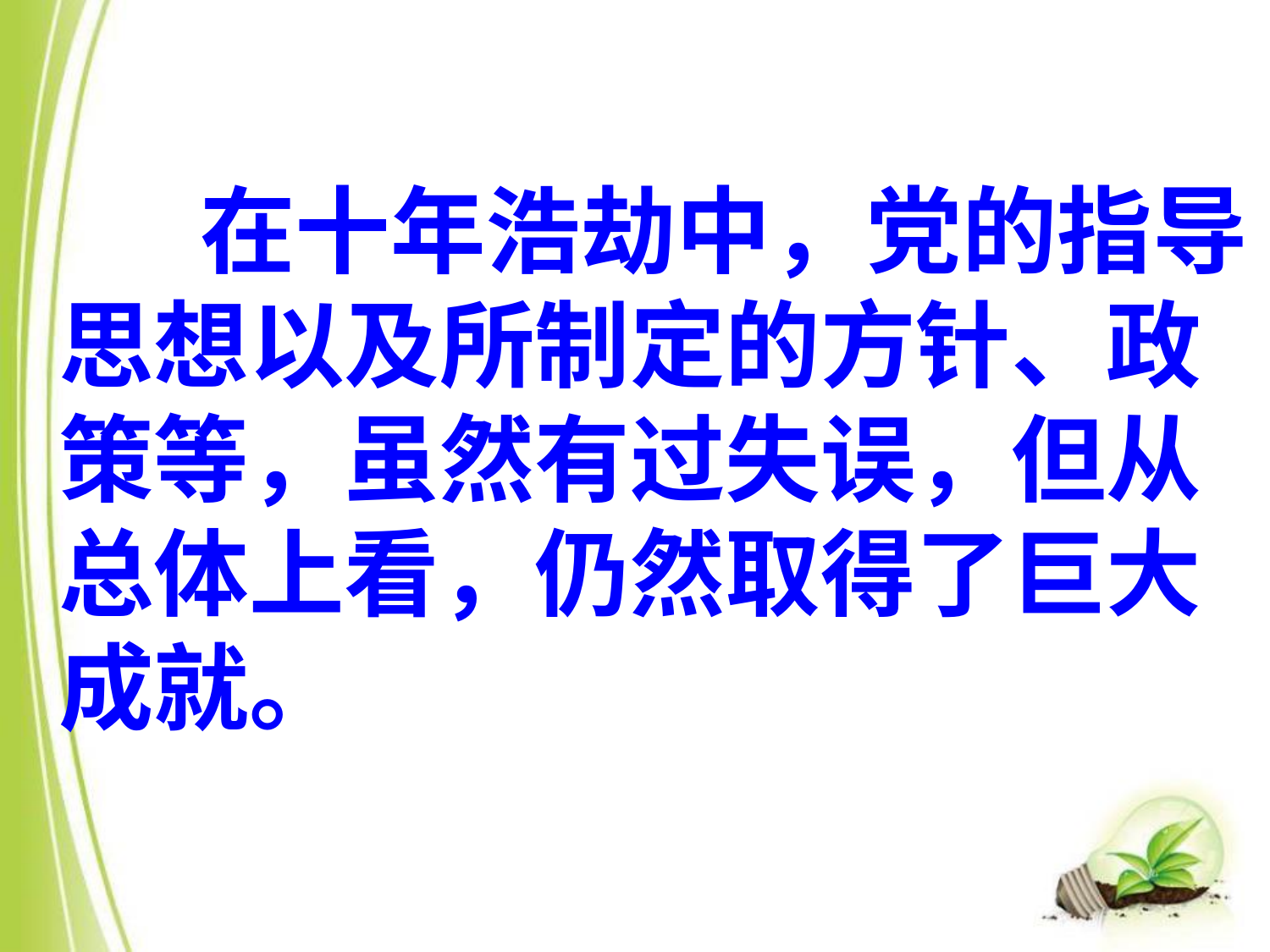

在十年浩劫中，党的指导思想以及所制定的方针、政策等，虽然有过失误，但从总体上看，仍然取得了巨大成就。